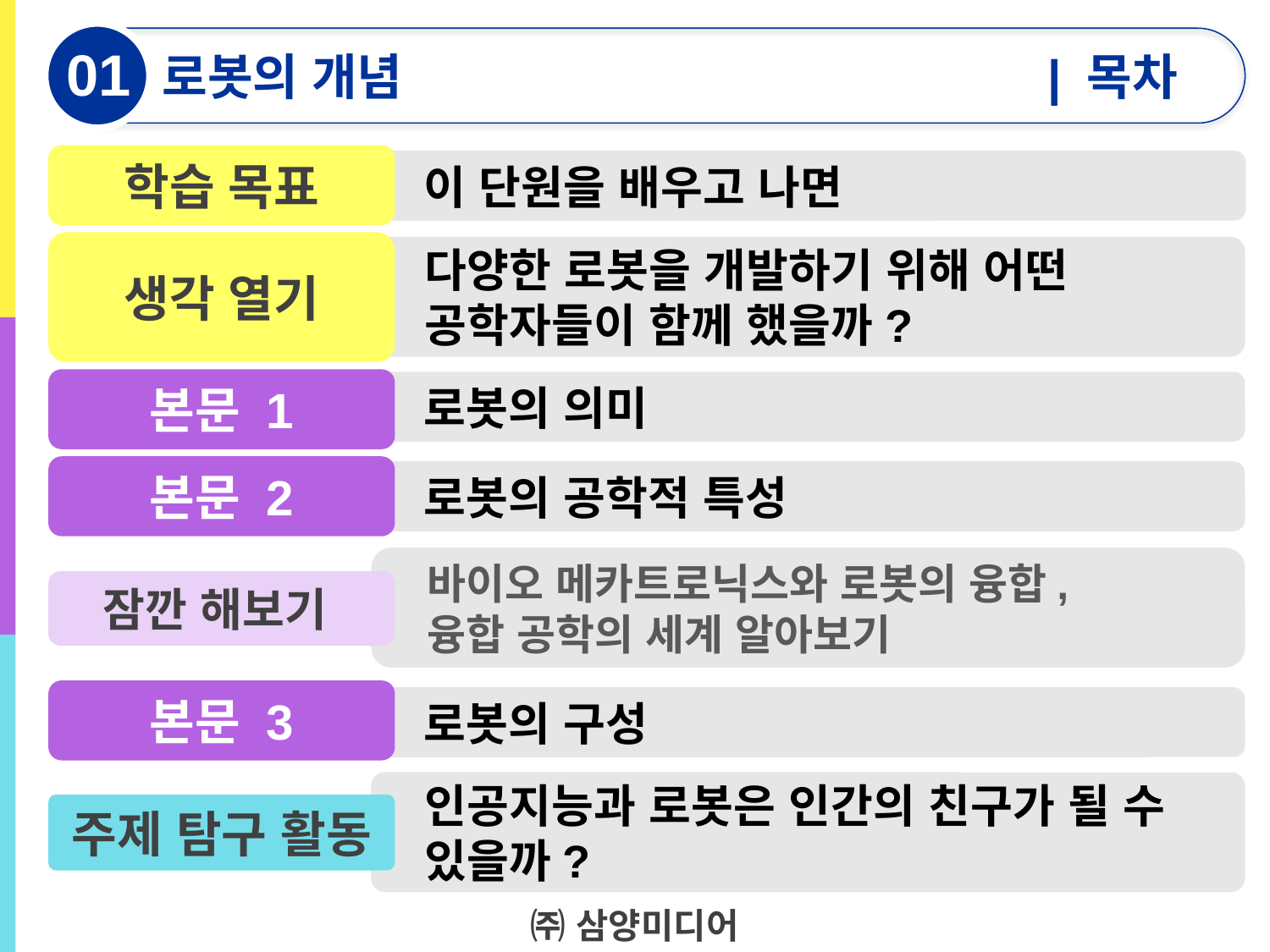

01
로봇의 개념
| 목차
학습 목표
이 단원을 배우고 나면
생각 열기
다양한 로봇을 개발하기 위해 어떤 공학자들이 함께 했을까?
본문 1
로봇의 의미
본문 2
로봇의 공학적 특성
잠깐 해보기
바이오 메카트로닉스와 로봇의 융합,
융합 공학의 세계 알아보기
본문 3
로봇의 구성
주제 탐구 활동
인공지능과 로봇은 인간의 친구가 될 수 있을까?
㈜ 삼양미디어